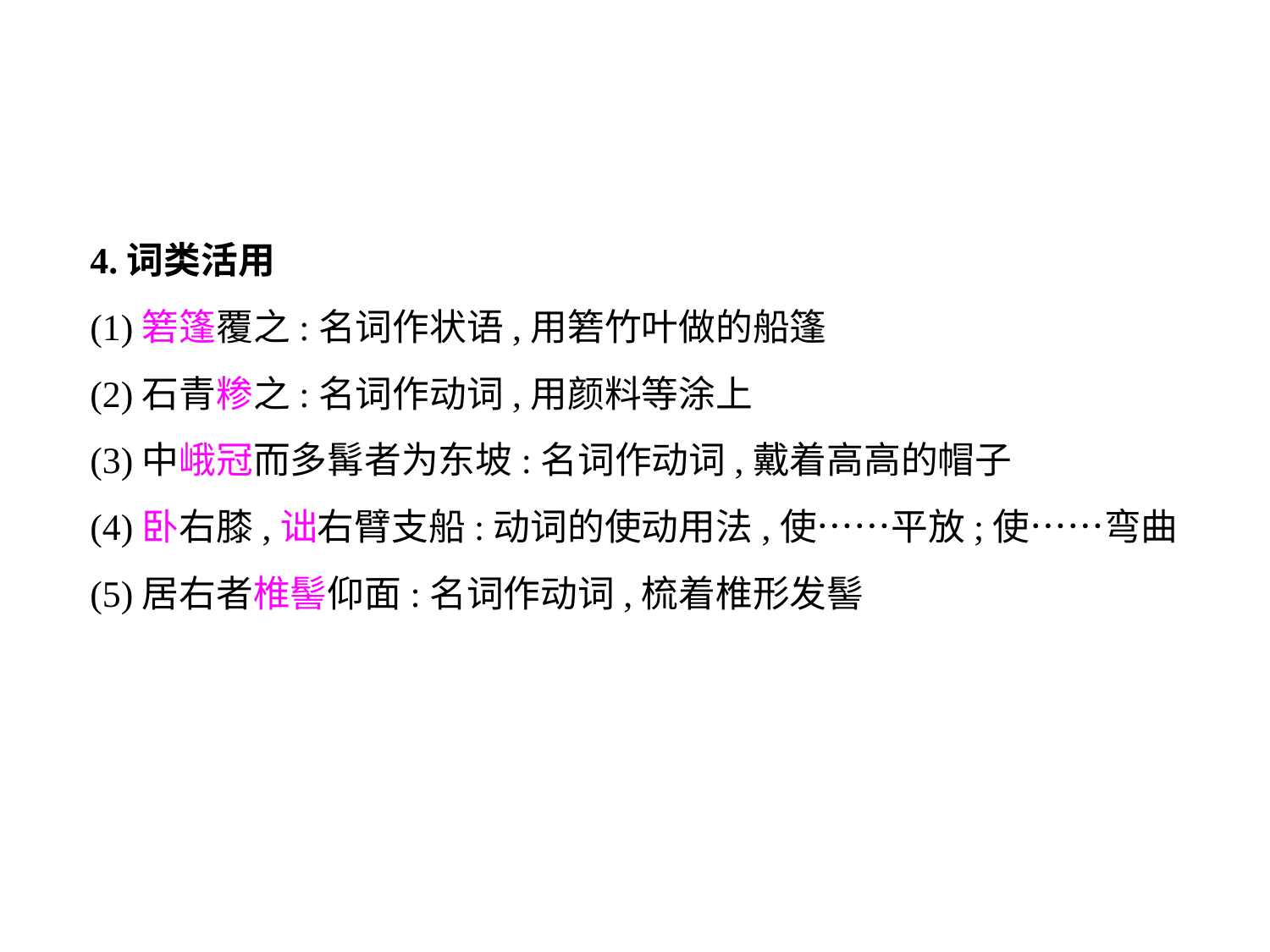

4.词类活用
(1)箬篷覆之:名词作状语,用箬竹叶做的船篷
(2)石青糁之:名词作动词,用颜料等涂上
(3)中峨冠而多髯者为东坡:名词作动词,戴着高高的帽子
(4)卧右膝,诎右臂支船:动词的使动用法,使……平放;使……弯曲
(5)居右者椎髻仰面:名词作动词,梳着椎形发髻